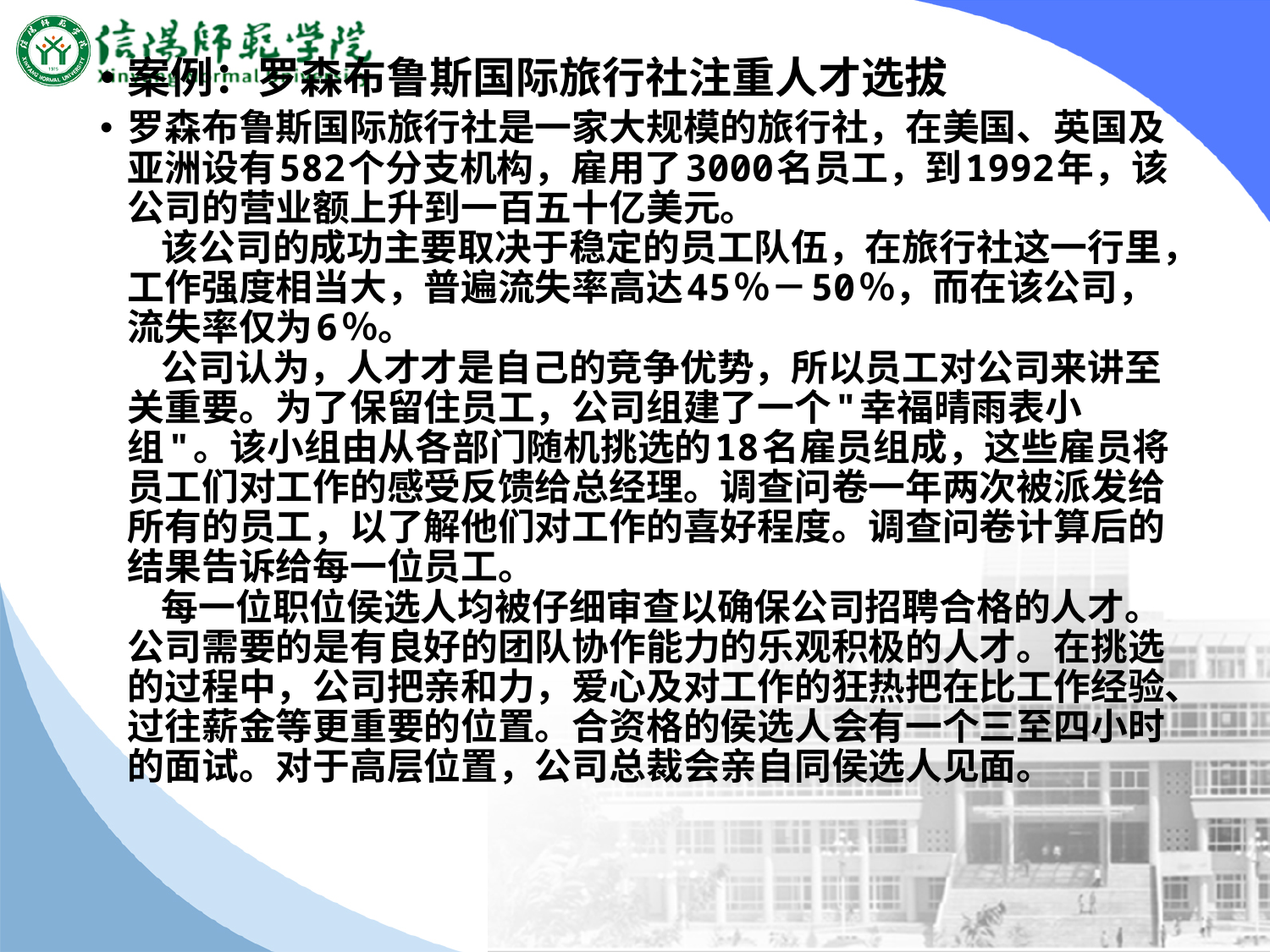

案例：罗森布鲁斯国际旅行社注重人才选拔
罗森布鲁斯国际旅行社是一家大规模的旅行社，在美国、英国及亚洲设有582个分支机构，雇用了3000名员工，到1992年，该公司的营业额上升到一百五十亿美元。
    该公司的成功主要取决于稳定的员工队伍，在旅行社这一行里，工作强度相当大，普遍流失率高达45％－50％，而在该公司，流失率仅为6％。
    公司认为，人才才是自己的竞争优势，所以员工对公司来讲至关重要。为了保留住员工，公司组建了一个"幸福晴雨表小组"。该小组由从各部门随机挑选的18名雇员组成，这些雇员将员工们对工作的感受反馈给总经理。调查问卷一年两次被派发给所有的员工，以了解他们对工作的喜好程度。调查问卷计算后的结果告诉给每一位员工。
    每一位职位侯选人均被仔细审查以确保公司招聘合格的人才。公司需要的是有良好的团队协作能力的乐观积极的人才。在挑选的过程中，公司把亲和力，爱心及对工作的狂热把在比工作经验、过往薪金等更重要的位置。合资格的侯选人会有一个三至四小时的面试。对于高层位置，公司总裁会亲自同侯选人见面。
#